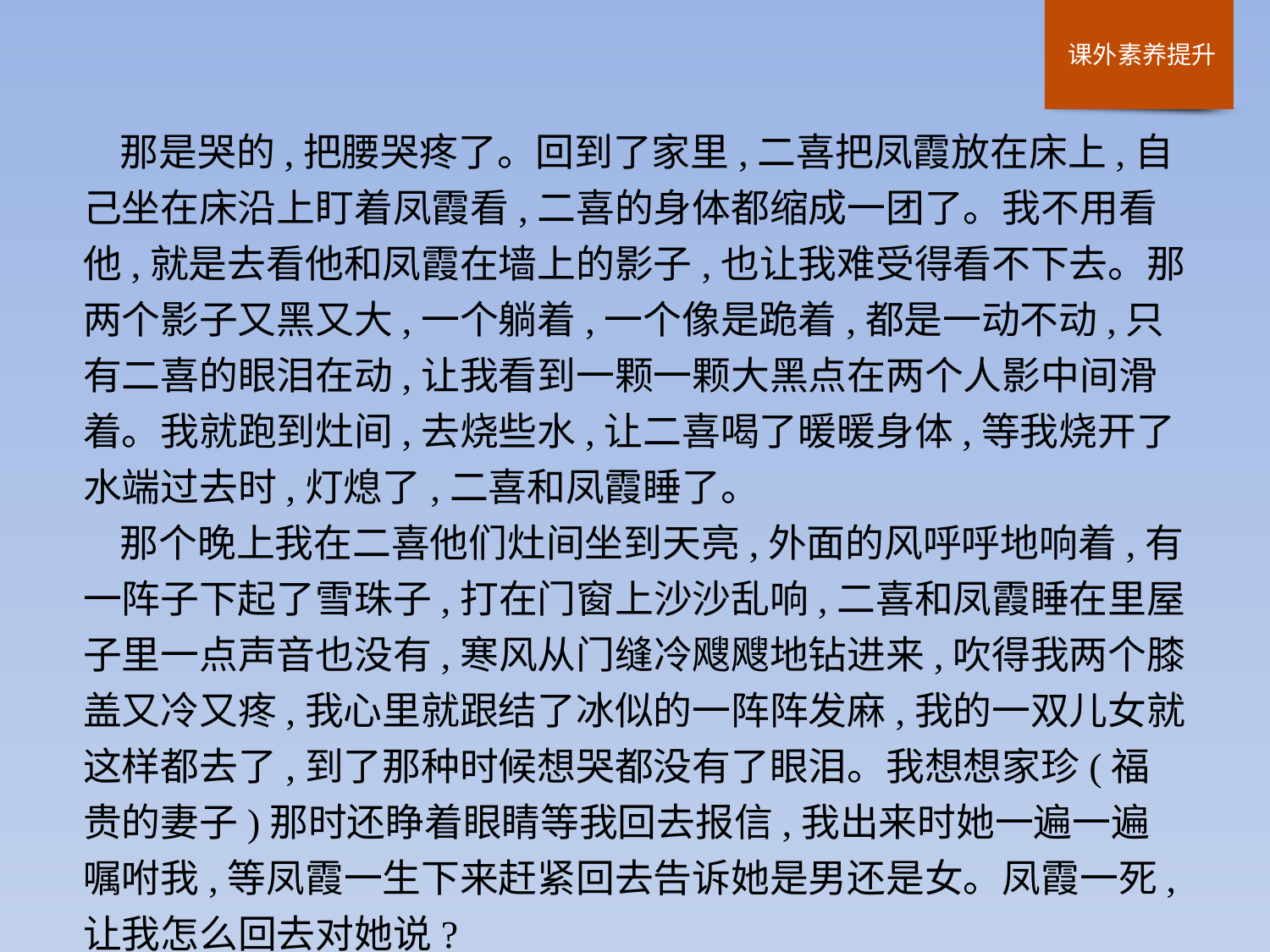

那是哭的,把腰哭疼了。回到了家里,二喜把凤霞放在床上,自己坐在床沿上盯着凤霞看,二喜的身体都缩成一团了。我不用看他,就是去看他和凤霞在墙上的影子,也让我难受得看不下去。那两个影子又黑又大,一个躺着,一个像是跪着,都是一动不动,只有二喜的眼泪在动,让我看到一颗一颗大黑点在两个人影中间滑着。我就跑到灶间,去烧些水,让二喜喝了暖暖身体,等我烧开了水端过去时,灯熄了,二喜和凤霞睡了。
那个晚上我在二喜他们灶间坐到天亮,外面的风呼呼地响着,有一阵子下起了雪珠子,打在门窗上沙沙乱响,二喜和凤霞睡在里屋子里一点声音也没有,寒风从门缝冷飕飕地钻进来,吹得我两个膝盖又冷又疼,我心里就跟结了冰似的一阵阵发麻,我的一双儿女就这样都去了,到了那种时候想哭都没有了眼泪。我想想家珍(福贵的妻子)那时还睁着眼睛等我回去报信,我出来时她一遍一遍嘱咐我,等凤霞一生下来赶紧回去告诉她是男还是女。凤霞一死,让我怎么回去对她说?